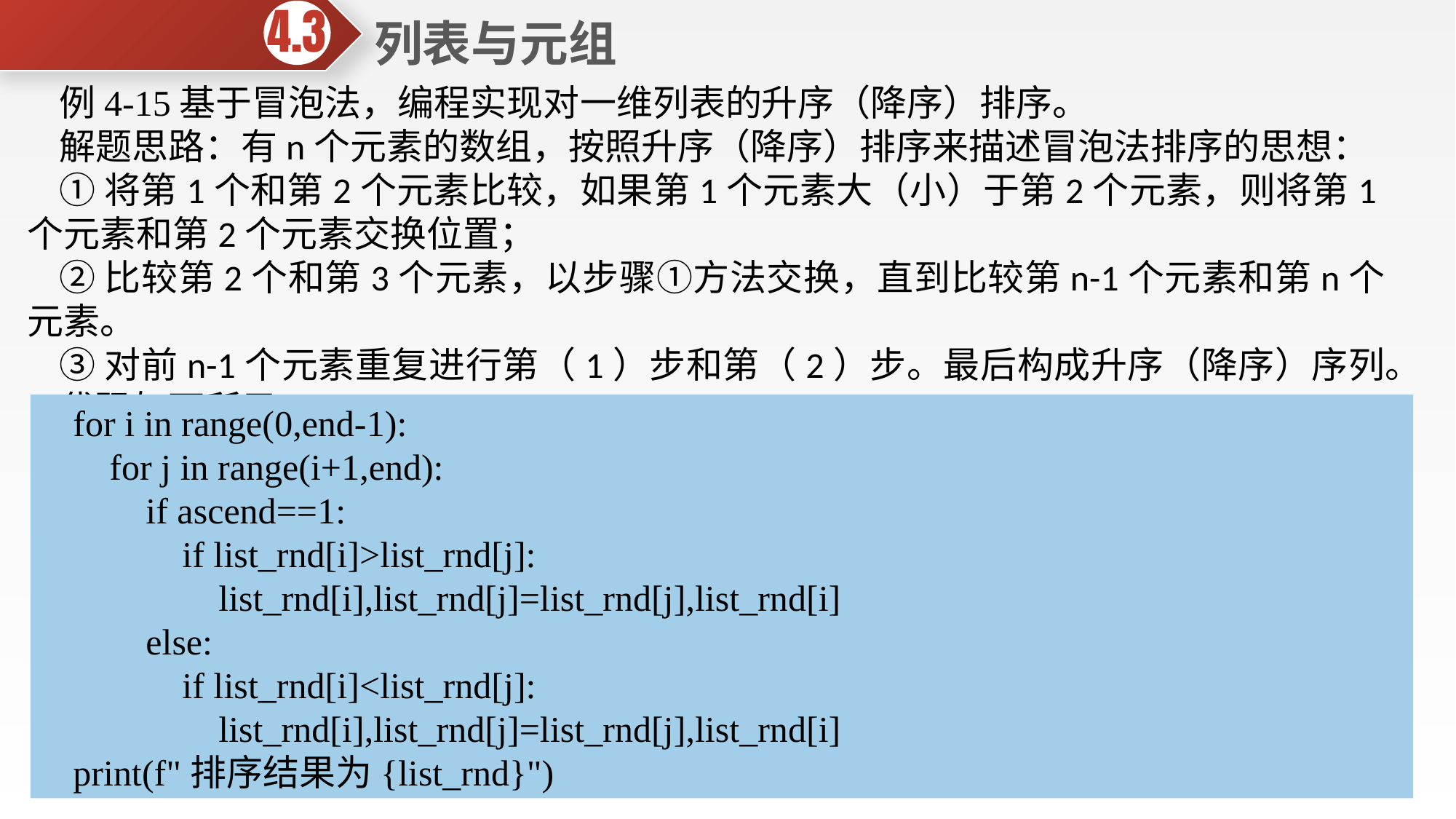

列表与元组

4.3
例4-15基于冒泡法，编程实现对一维列表的升序（降序）排序。
解题思路：有n个元素的数组，按照升序（降序）排序来描述冒泡法排序的思想：
①将第1个和第2个元素比较，如果第1个元素大（小）于第2个元素，则将第1个元素和第2个元素交换位置；
②比较第2个和第3个元素，以步骤①方法交换，直到比较第n-1个元素和第n个元素。
③对前n-1个元素重复进行第（1）步和第（2）步。最后构成升序（降序）序列。
代码如下所示：
for i in range(0,end-1):
    for j in range(i+1,end):
        if ascend==1:
            if list_rnd[i]>list_rnd[j]:
                list_rnd[i],list_rnd[j]=list_rnd[j],list_rnd[i]
        else:
            if list_rnd[i]<list_rnd[j]:
                list_rnd[i],list_rnd[j]=list_rnd[j],list_rnd[i]
print(f"排序结果为{list_rnd}")